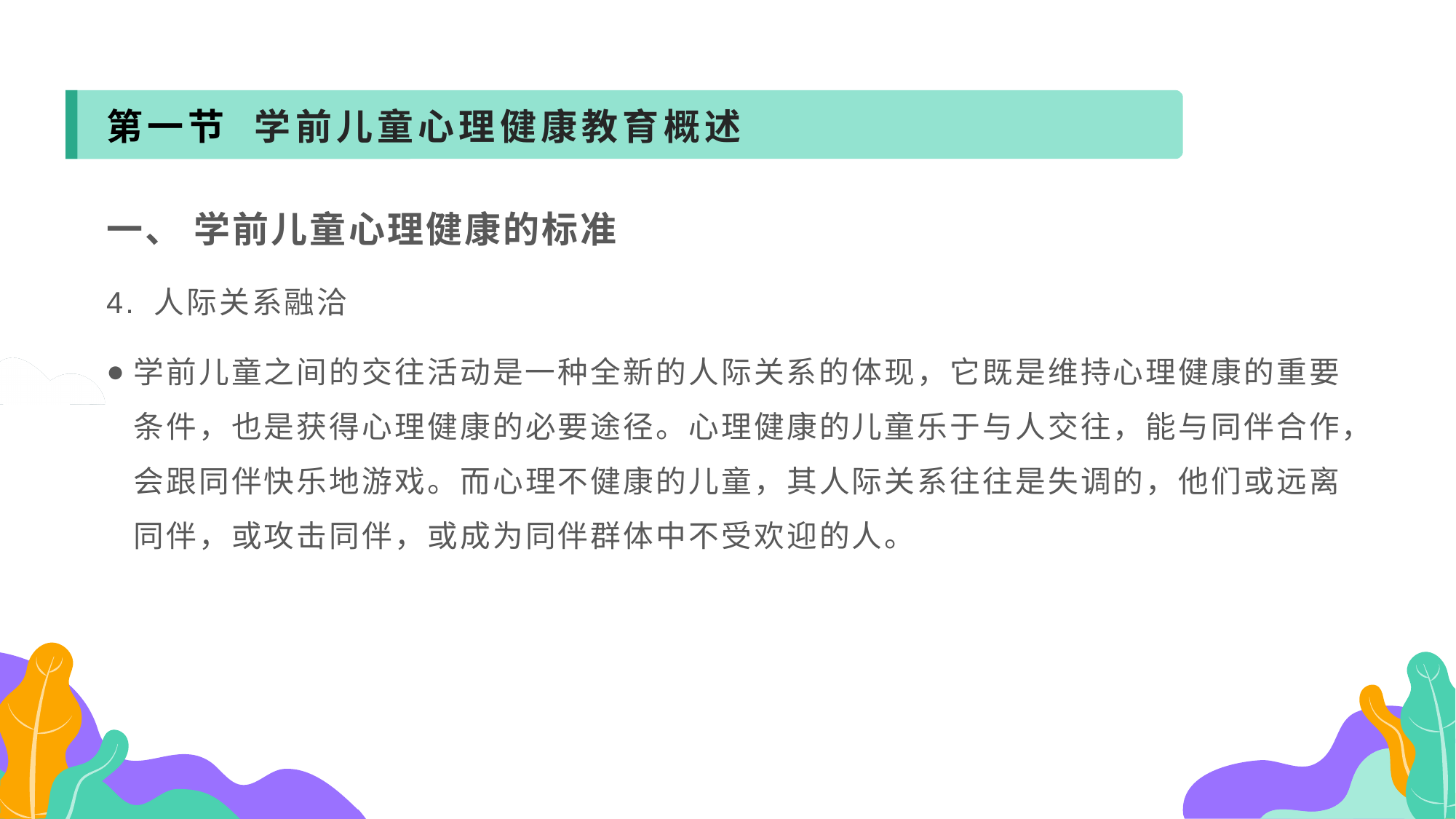

第一节  学前儿童心理健康教育概述
一、 学前儿童心理健康的标准
4. 人际关系融洽
学前儿童之间的交往活动是一种全新的人际关系的体现，它既是维持心理健康的重要条件，也是获得心理健康的必要途径。心理健康的儿童乐于与人交往，能与同伴合作，会跟同伴快乐地游戏。而心理不健康的儿童，其人际关系往往是失调的，他们或远离同伴，或攻击同伴，或成为同伴群体中不受欢迎的人。